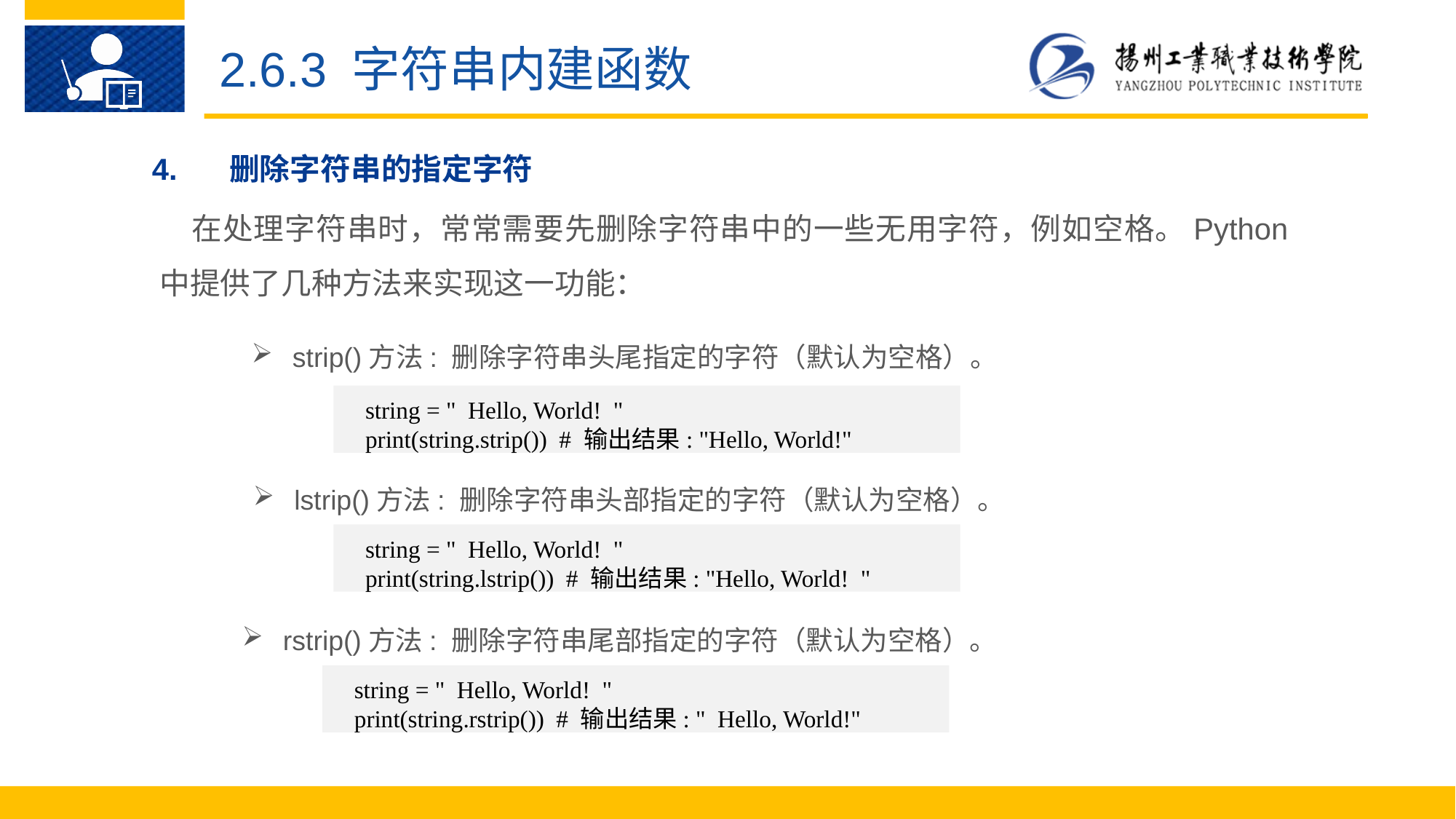

2.6.3 字符串内建函数
4.	删除字符串的指定字符
在处理字符串时，常常需要先删除字符串中的一些无用字符，例如空格。Python中提供了几种方法来实现这一功能：
strip()方法: 删除字符串头尾指定的字符（默认为空格）。
string = "  Hello, World!  "
print(string.strip())  # 输出结果: "Hello, World!"
lstrip()方法: 删除字符串头部指定的字符（默认为空格）。
string = "  Hello, World!  "
print(string.lstrip())  # 输出结果: "Hello, World!  "
rstrip()方法: 删除字符串尾部指定的字符（默认为空格）。
string = "  Hello, World!  "
print(string.rstrip())  # 输出结果: "  Hello, World!"